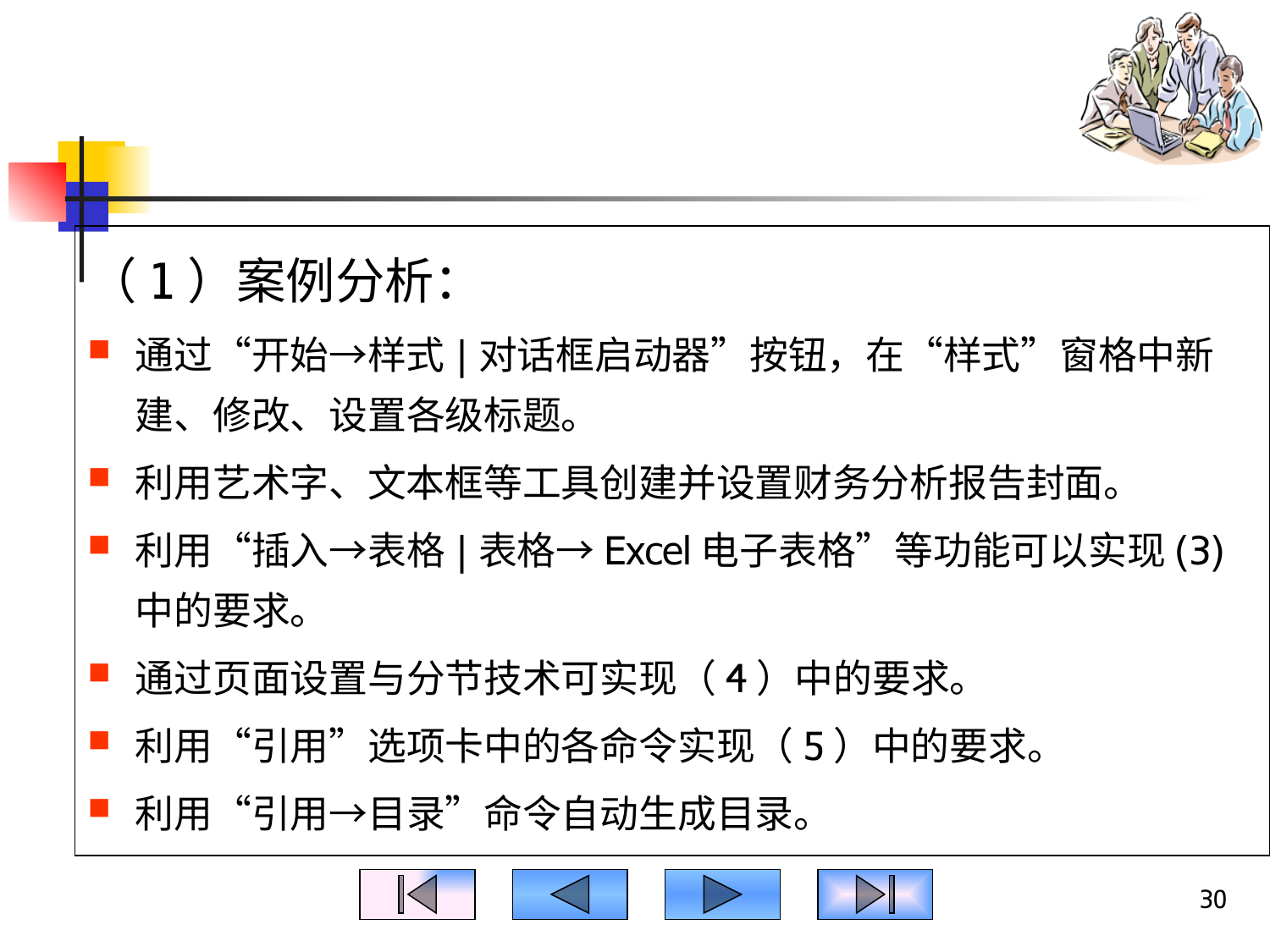

#
（1）案例分析：
通过“开始→样式|对话框启动器”按钮，在“样式”窗格中新建、修改、设置各级标题。
利用艺术字、文本框等工具创建并设置财务分析报告封面。
利用“插入→表格|表格→Excel电子表格”等功能可以实现(3)中的要求。
通过页面设置与分节技术可实现（4）中的要求。
利用“引用”选项卡中的各命令实现（5）中的要求。
利用“引用→目录”命令自动生成目录。

30